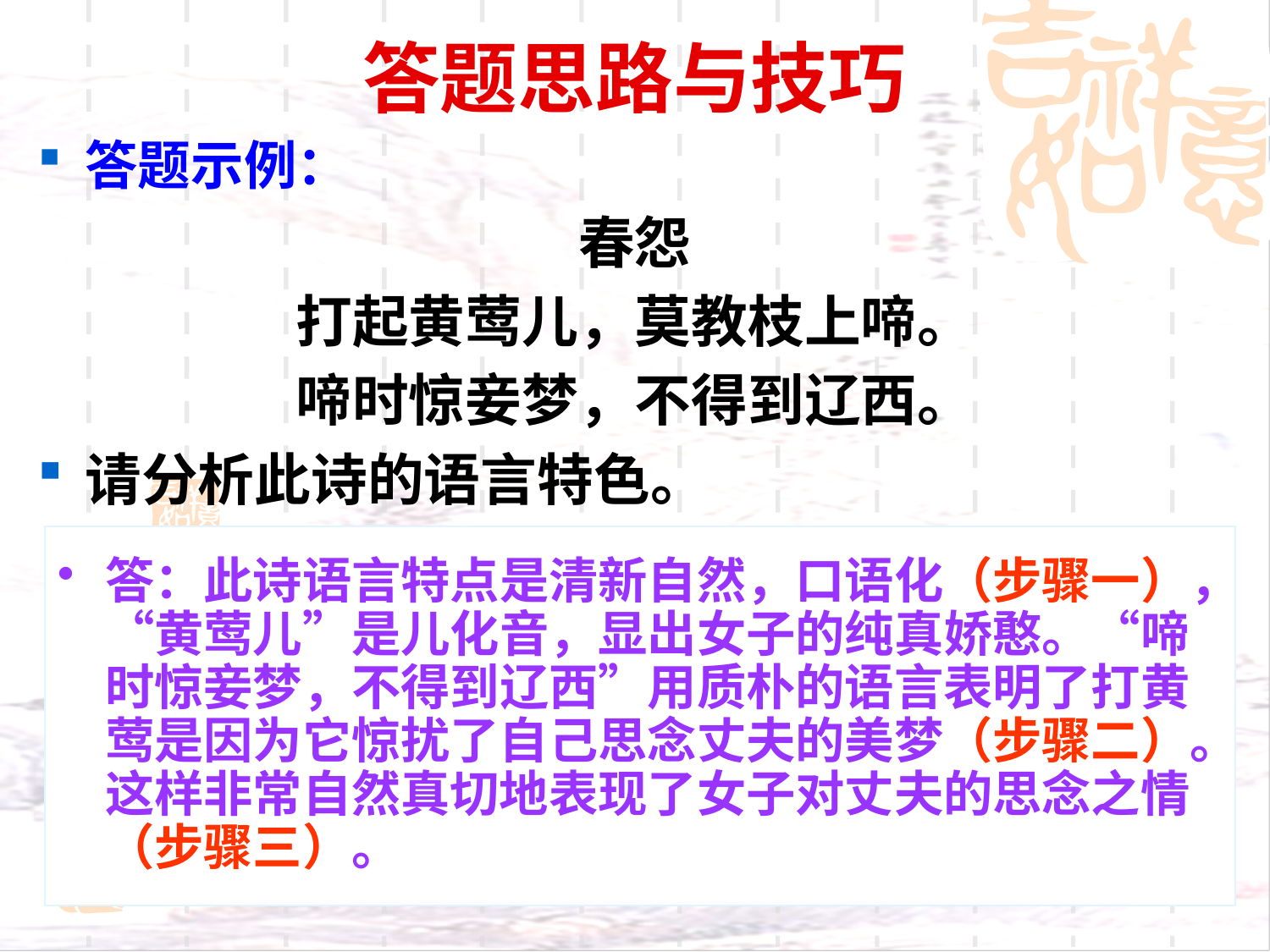

# 答题思路与技巧
答题示例：
春怨
打起黄莺儿，莫教枝上啼。
啼时惊妾梦，不得到辽西。
请分析此诗的语言特色。

答：此诗语言特点是清新自然，口语化（步骤一），“黄莺儿”是儿化音，显出女子的纯真娇憨。“啼时惊妾梦，不得到辽西”用质朴的语言表明了打黄莺是因为它惊扰了自己思念丈夫的美梦（步骤二）。这样非常自然真切地表现了女子对丈夫的思念之情（步骤三）。